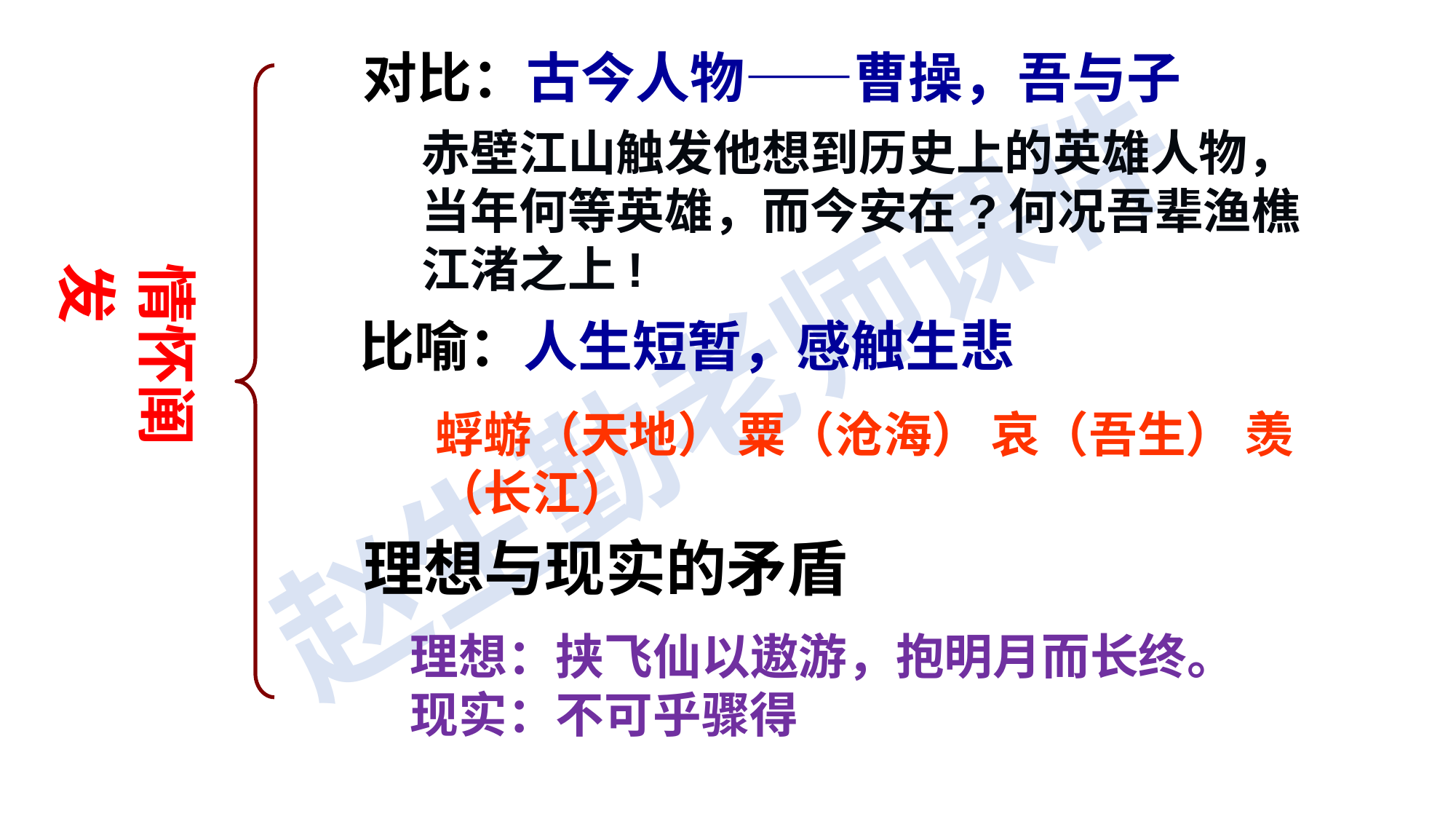

对比：古今人物——曹操，吾与子

赤壁江山触发他想到历史上的英雄人物，当年何等英雄，而今安在?何况吾辈渔樵江渚之上!

情怀阐发
比喻：人生短暂，感触生悲
蜉蝣（天地） 粟（沧海） 哀（吾生） 羡（长江）
理想与现实的矛盾
理想：挟飞仙以遨游，抱明月而长终。
现实：不可乎骤得